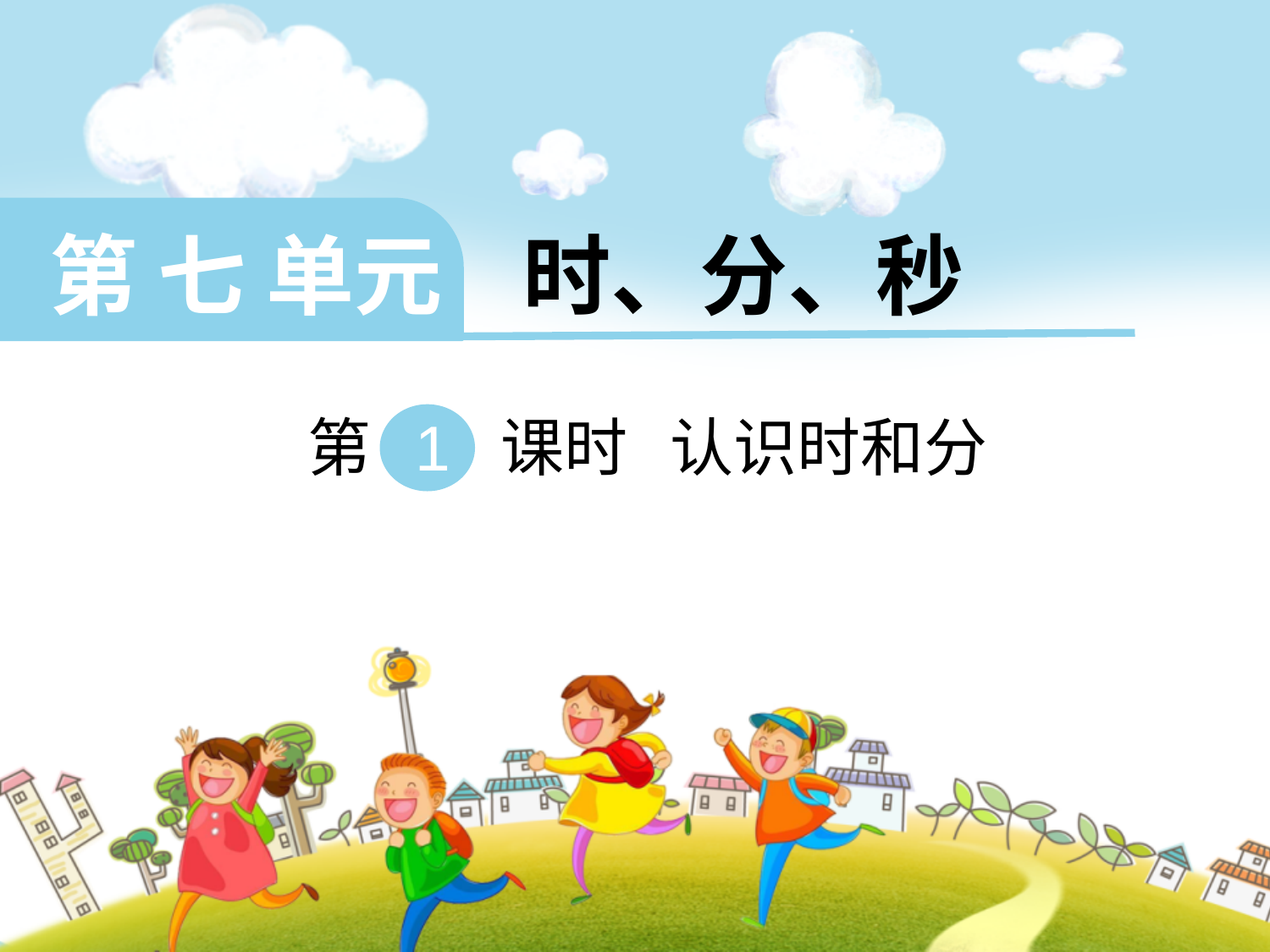

第 七 单元    时、分、秒

  第  1  课时   认识时和分